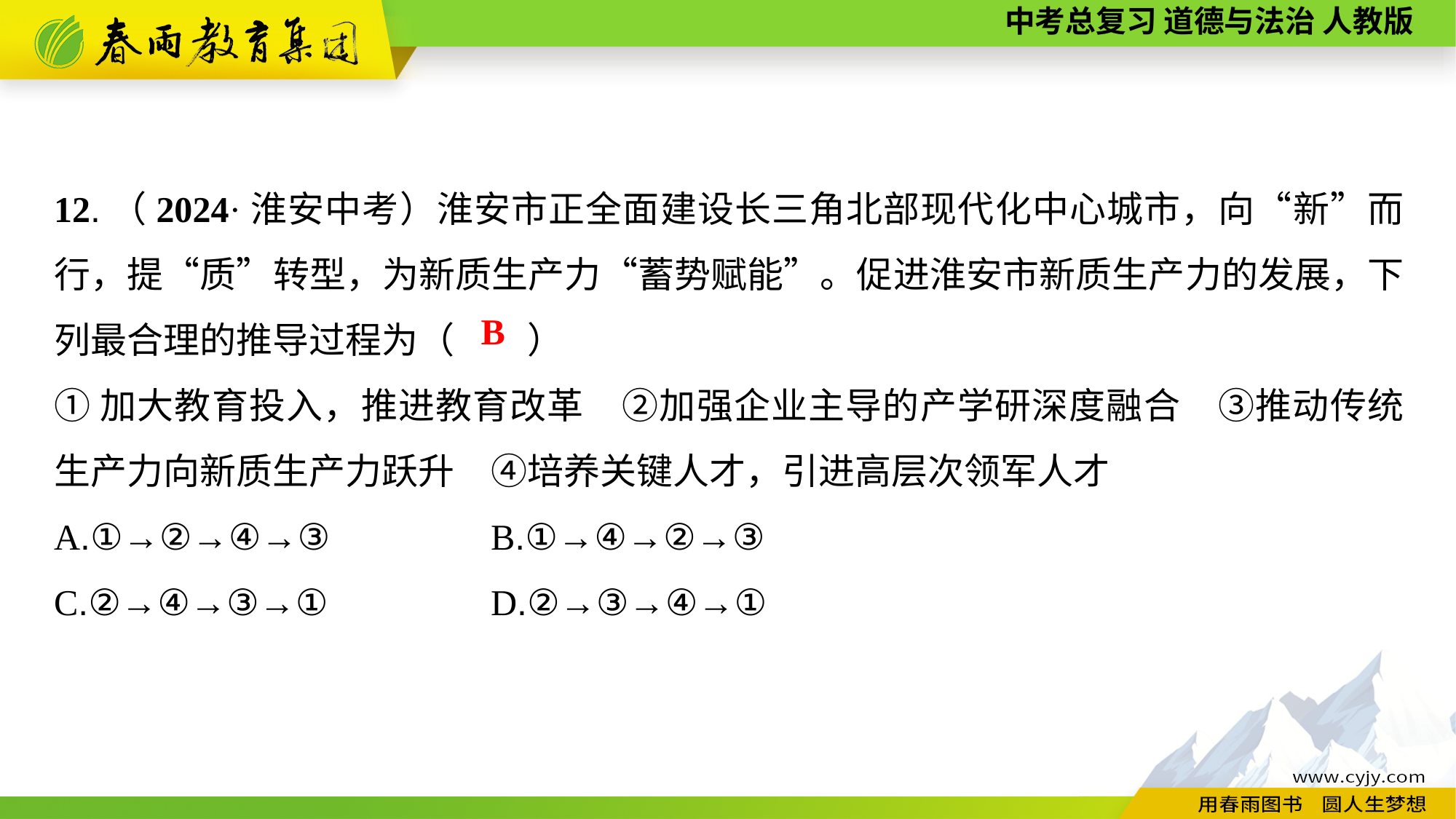

12.（2024·淮安中考）淮安市正全面建设长三角北部现代化中心城市，向“新”而行，提“质”转型，为新质生产力“蓄势赋能”。促进淮安市新质生产力的发展，下列最合理的推导过程为（　　）
①加大教育投入，推进教育改革　②加强企业主导的产学研深度融合　③推动传统生产力向新质生产力跃升　④培养关键人才，引进高层次领军人才
A.①→②→④→③		B.①→④→②→③
C.②→④→③→①		D.②→③→④→①
B